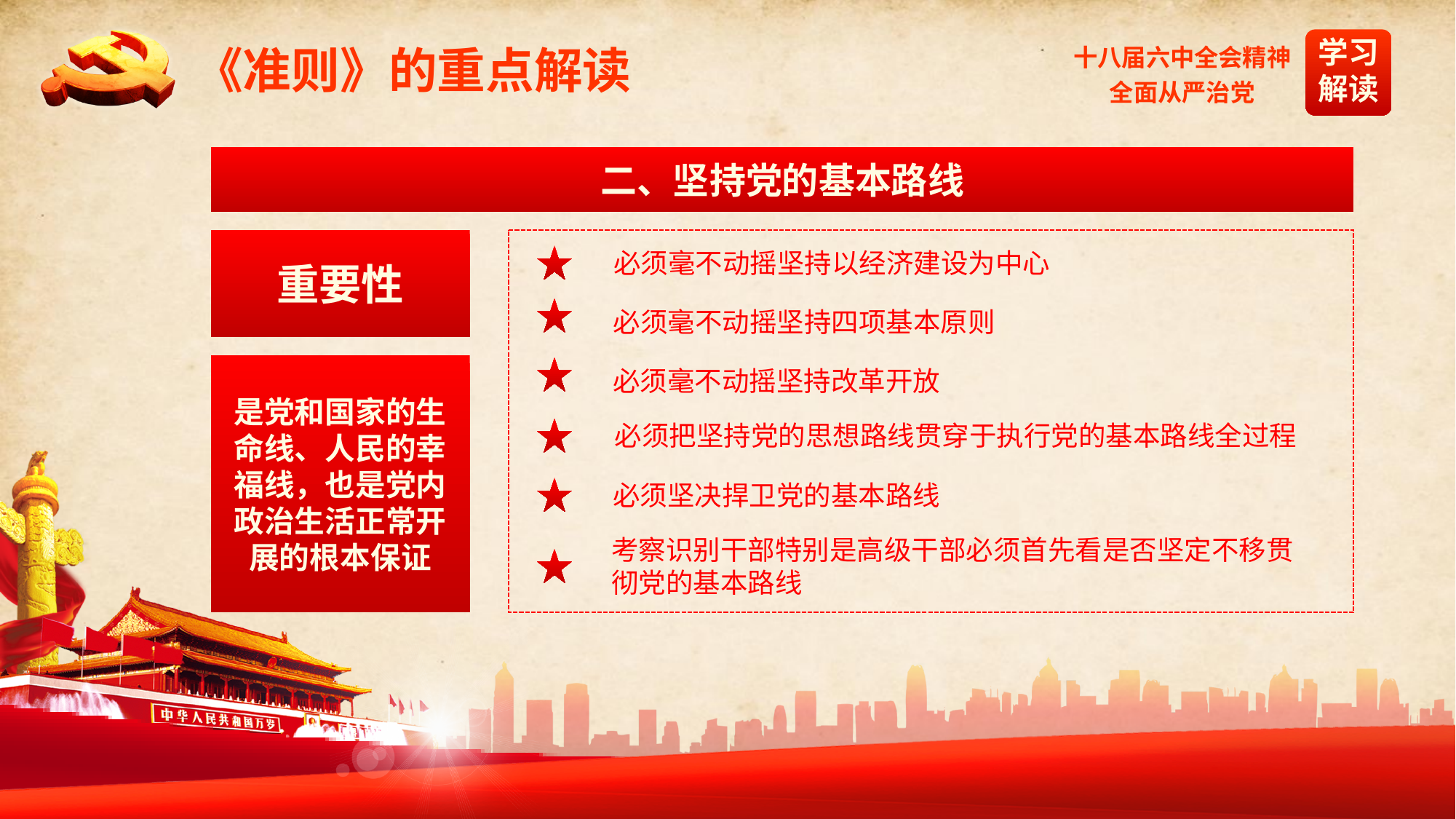

《准则》的重点解读
二、坚持党的基本路线
重要性

必须毫不动摇坚持以经济建设为中心

必须毫不动摇坚持四项基本原则
是党和国家的生命线、人民的幸福线，也是党内政治生活正常开展的根本保证

必须毫不动摇坚持改革开放
必须把坚持党的思想路线贯穿于执行党的基本路线全过程

必须坚决捍卫党的基本路线

考察识别干部特别是高级干部必须首先看是否坚定不移贯彻党的基本路线